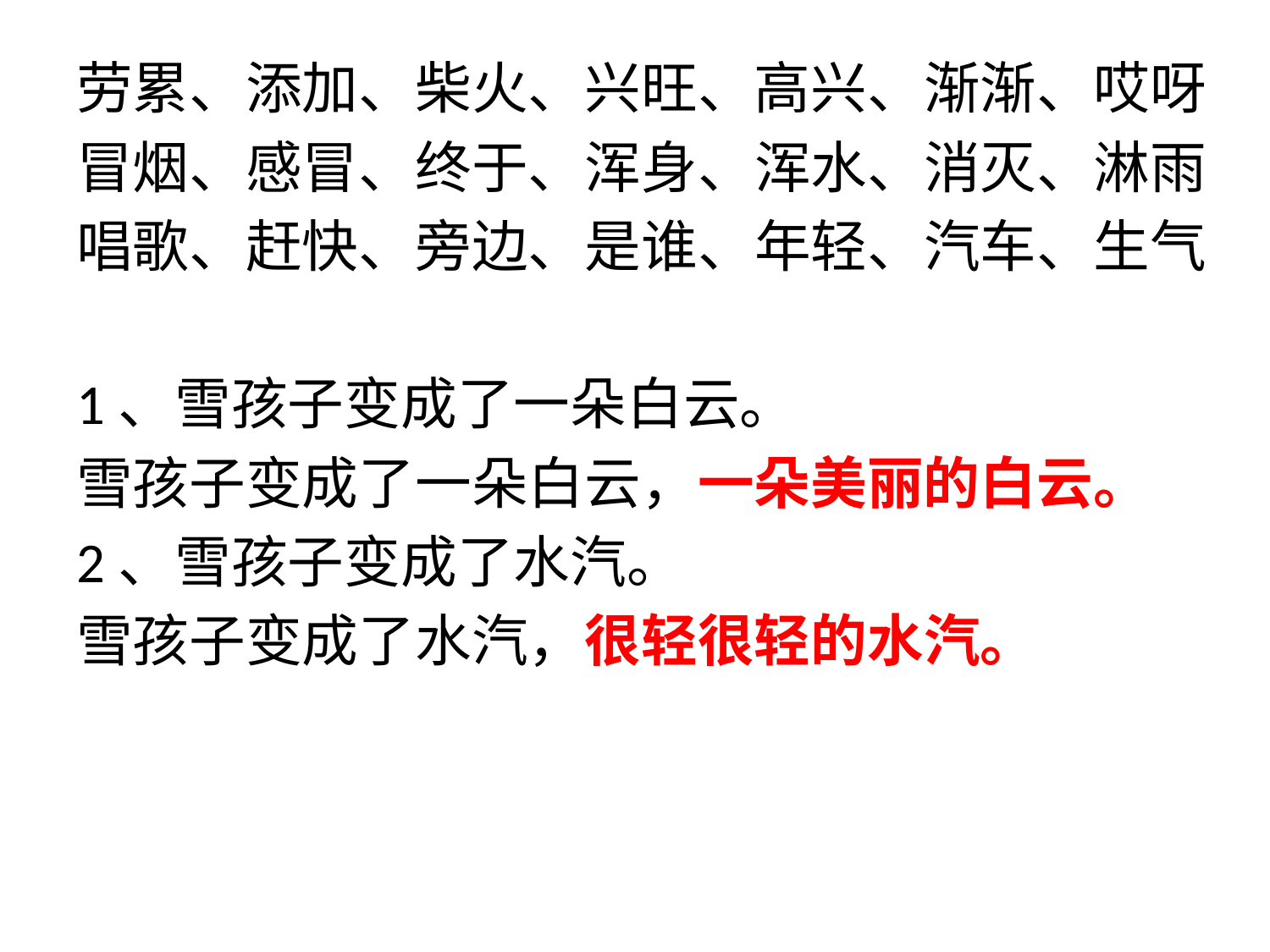

劳累、添加、柴火、兴旺、高兴、渐渐、哎呀
冒烟、感冒、终于、浑身、浑水、消灭、淋雨
唱歌、赶快、旁边、是谁、年轻、汽车、生气

1、雪孩子变成了一朵白云。
雪孩子变成了一朵白云，一朵美丽的白云。
2、雪孩子变成了水汽。
雪孩子变成了水汽，很轻很轻的水汽。